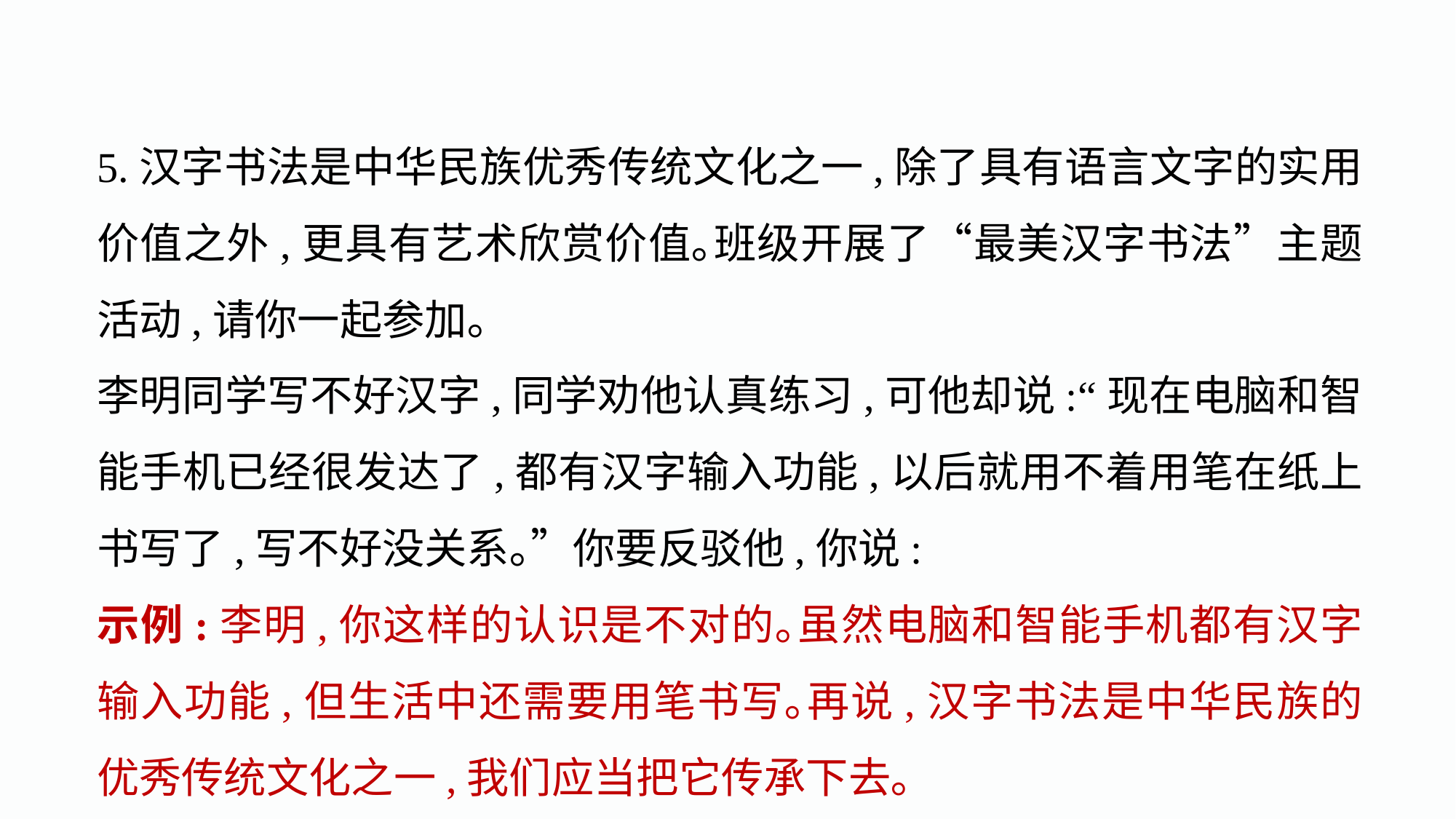

5.汉字书法是中华民族优秀传统文化之一,除了具有语言文字的实用价值之外,更具有艺术欣赏价值｡班级开展了“最美汉字书法”主题活动,请你一起参加｡
李明同学写不好汉字,同学劝他认真练习,可他却说:“现在电脑和智能手机已经很发达了,都有汉字输入功能,以后就用不着用笔在纸上书写了,写不好没关系｡”你要反驳他,你说:
示例:李明,你这样的认识是不对的｡虽然电脑和智能手机都有汉字输入功能,但生活中还需要用笔书写｡再说,汉字书法是中华民族的优秀传统文化之一,我们应当把它传承下去｡